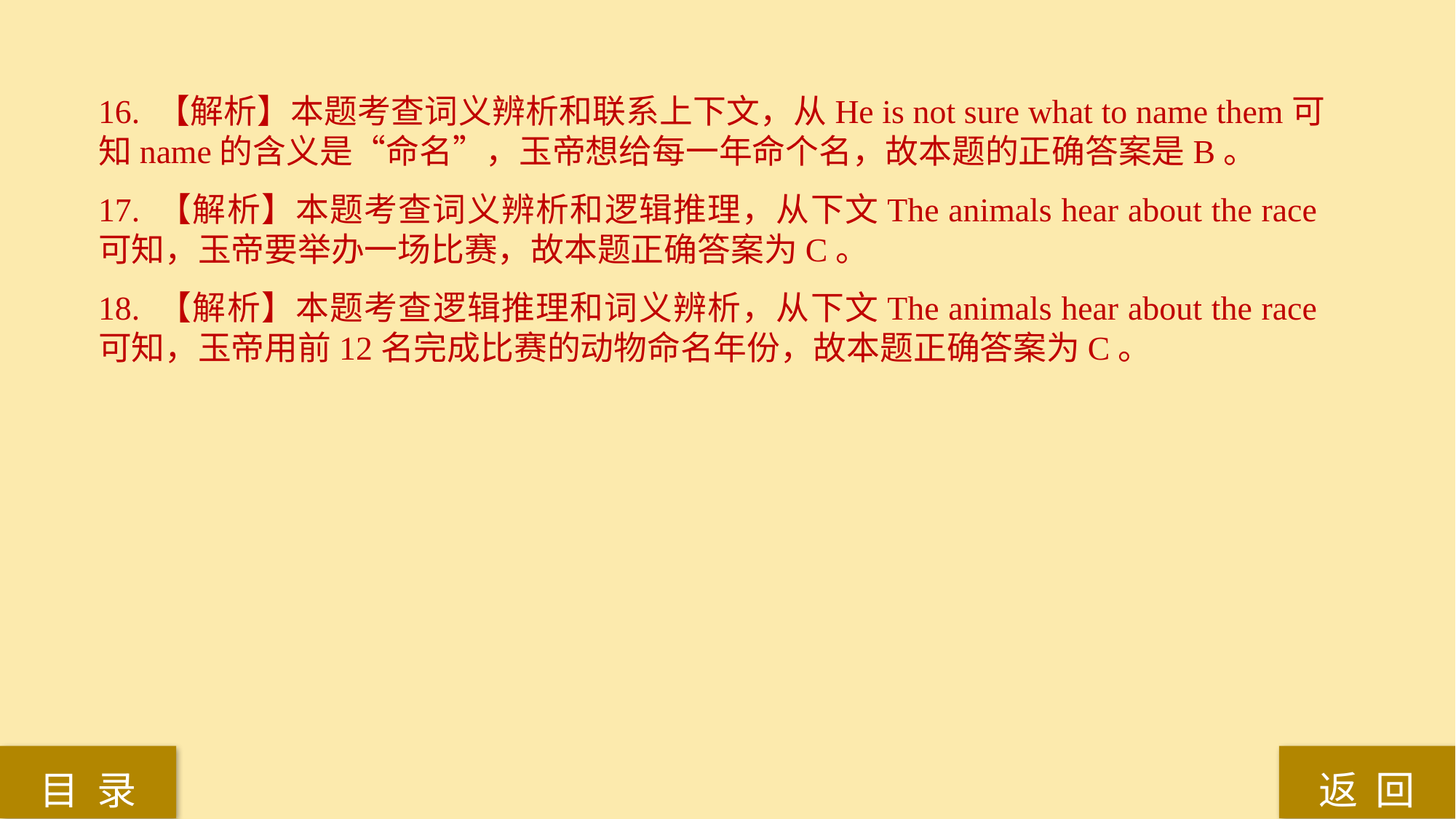

16. 【解析】本题考查词义辨析和联系上下文，从He is not sure what to name them可知name的含义是“命名”，玉帝想给每一年命个名，故本题的正确答案是B。
17. 【解析】本题考查词义辨析和逻辑推理，从下文The animals hear about the race可知，玉帝要举办一场比赛，故本题正确答案为C。
18. 【解析】本题考查逻辑推理和词义辨析，从下文The animals hear about the race可知，玉帝用前12名完成比赛的动物命名年份，故本题正确答案为C。
返  回